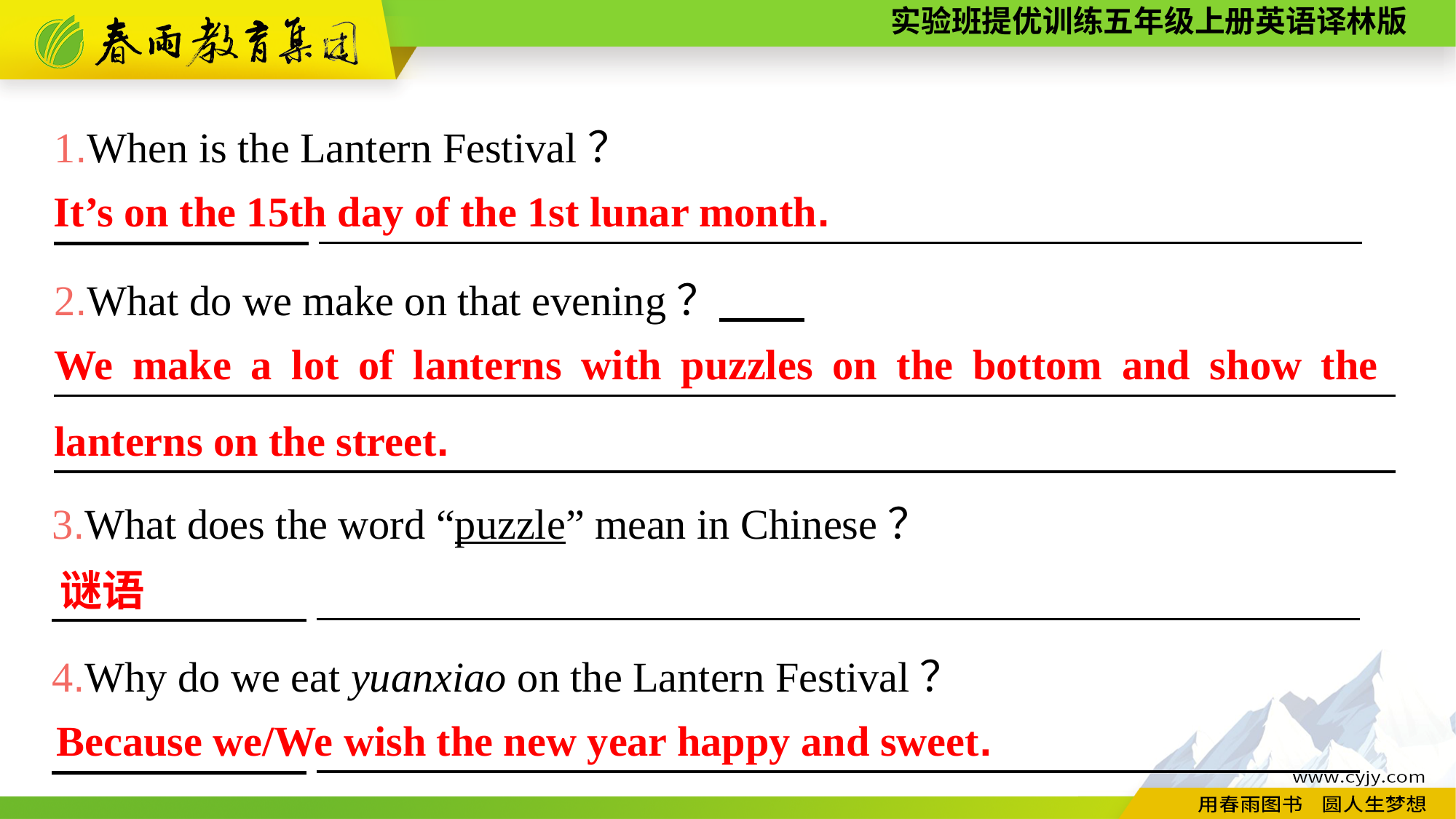

1.When is the Lantern Festival？
　　　　　　_________________________________________________
2.What do we make on that evening？　　______________________________________________________________________________________________________________________________
It’s on the 15th day of the 1st lunar month.
We make a lot of lanterns with puzzles on the bottom and show the lanterns on the street.
3.What does the word “puzzle” mean in Chinese？
　　　　　　_________________________________________________
4.Why do we eat yuanxiao on the Lantern Festival？
　　　　　　_________________________________________________
谜语
Because we/We wish the new year happy and sweet.